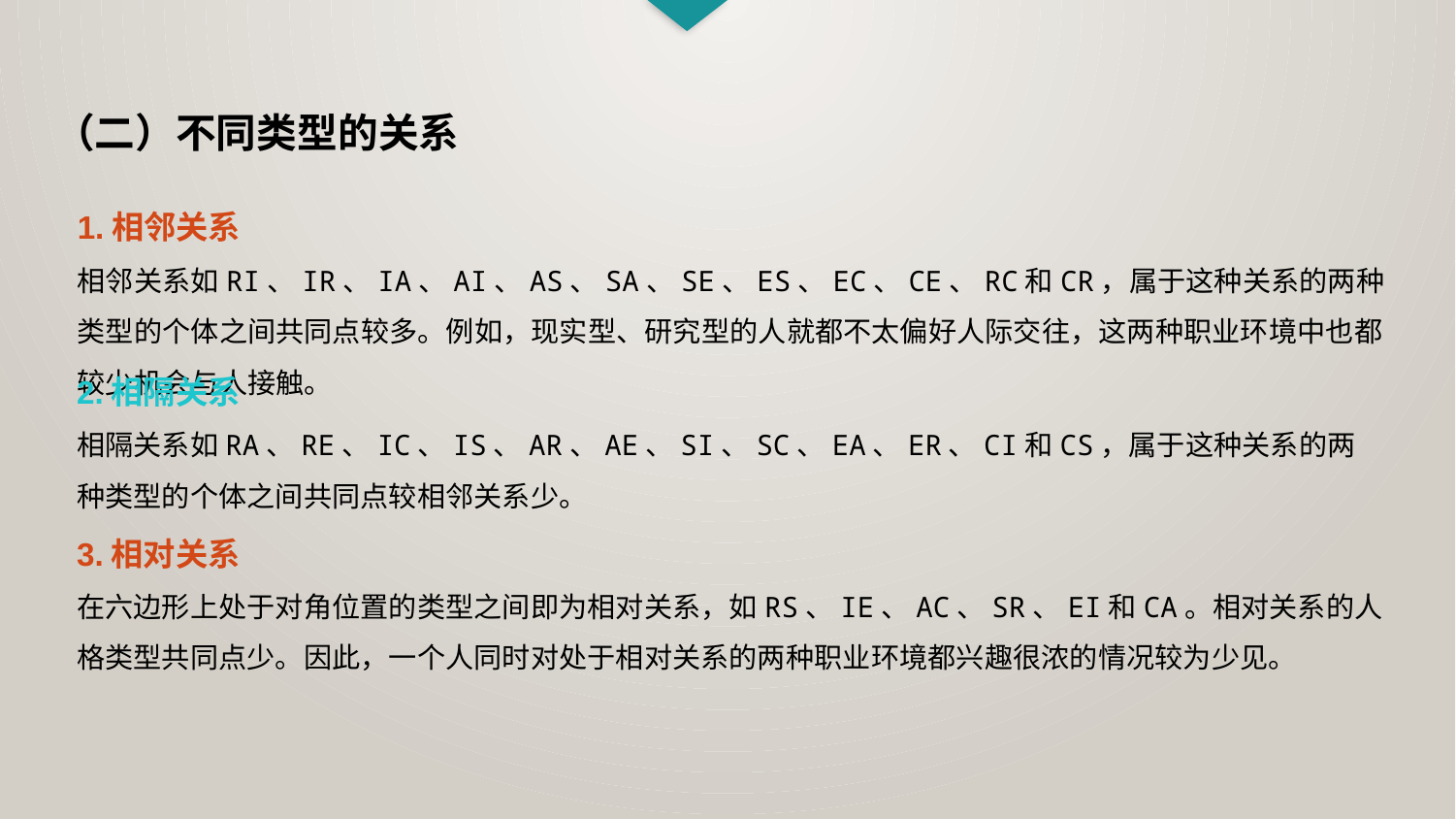

（二）不同类型的关系
1.相邻关系
相邻关系如RI、IR、IA、AI、AS、SA、SE、ES、EC、CE、RC和CR，属于这种关系的两种类型的个体之间共同点较多。例如，现实型、研究型的人就都不太偏好人际交往，这两种职业环境中也都较少机会与人接触。
2.相隔关系
相隔关系如RA、RE、IC、IS、AR、AE、SI、SC、EA、ER、CI和CS，属于这种关系的两种类型的个体之间共同点较相邻关系少。
3.相对关系
在六边形上处于对角位置的类型之间即为相对关系，如RS、IE、AC、SR、EI和CA。相对关系的人格类型共同点少。因此，一个人同时对处于相对关系的两种职业环境都兴趣很浓的情况较为少见。
52